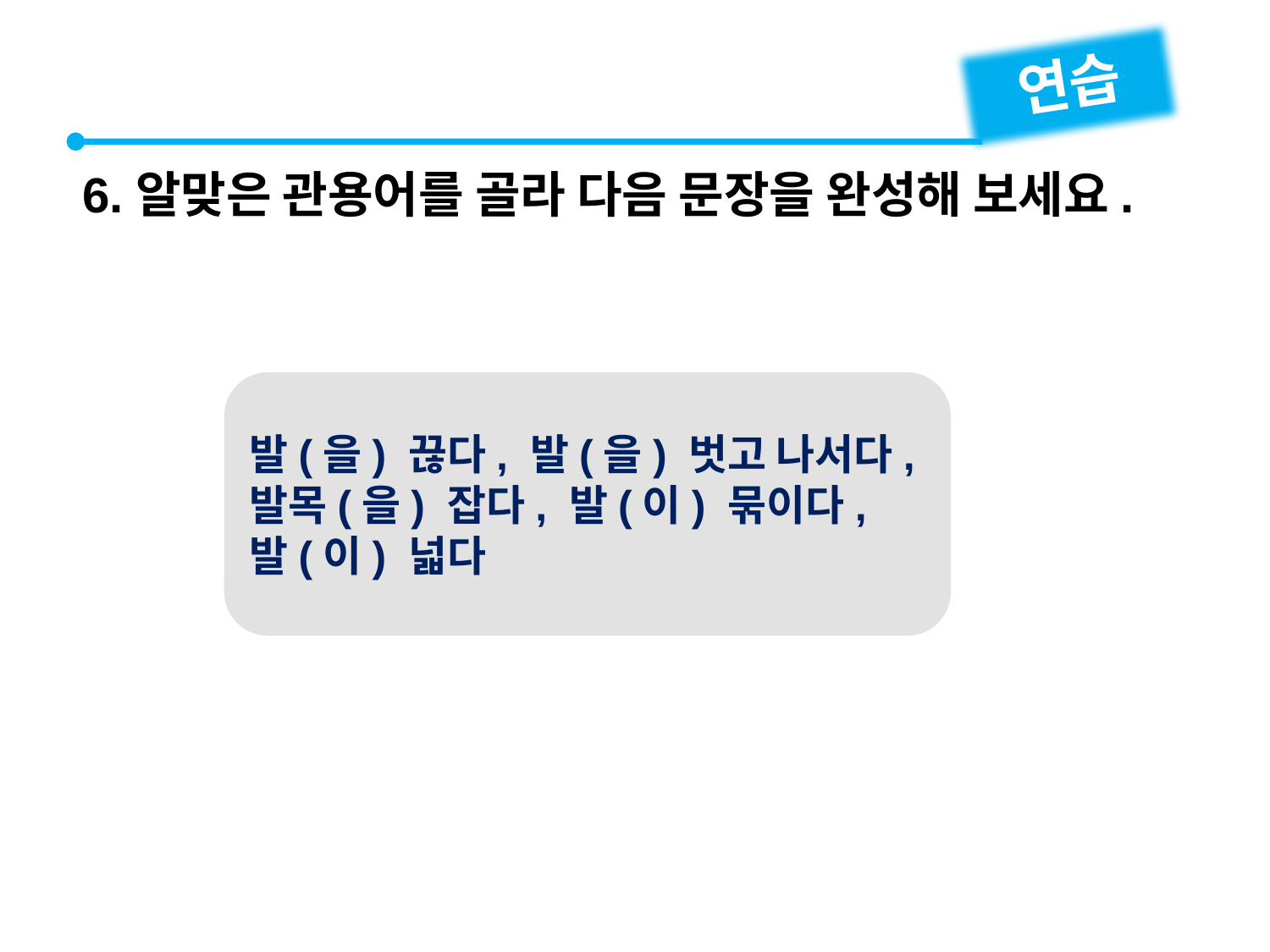

연습
6.알맞은 관용어를 골라 다음 문장을 완성해 보세요.
발(을) 끊다, 발(을) 벗고 나서다, 발목(을) 잡다, 발(이) 묶이다, 발(이) 넓다